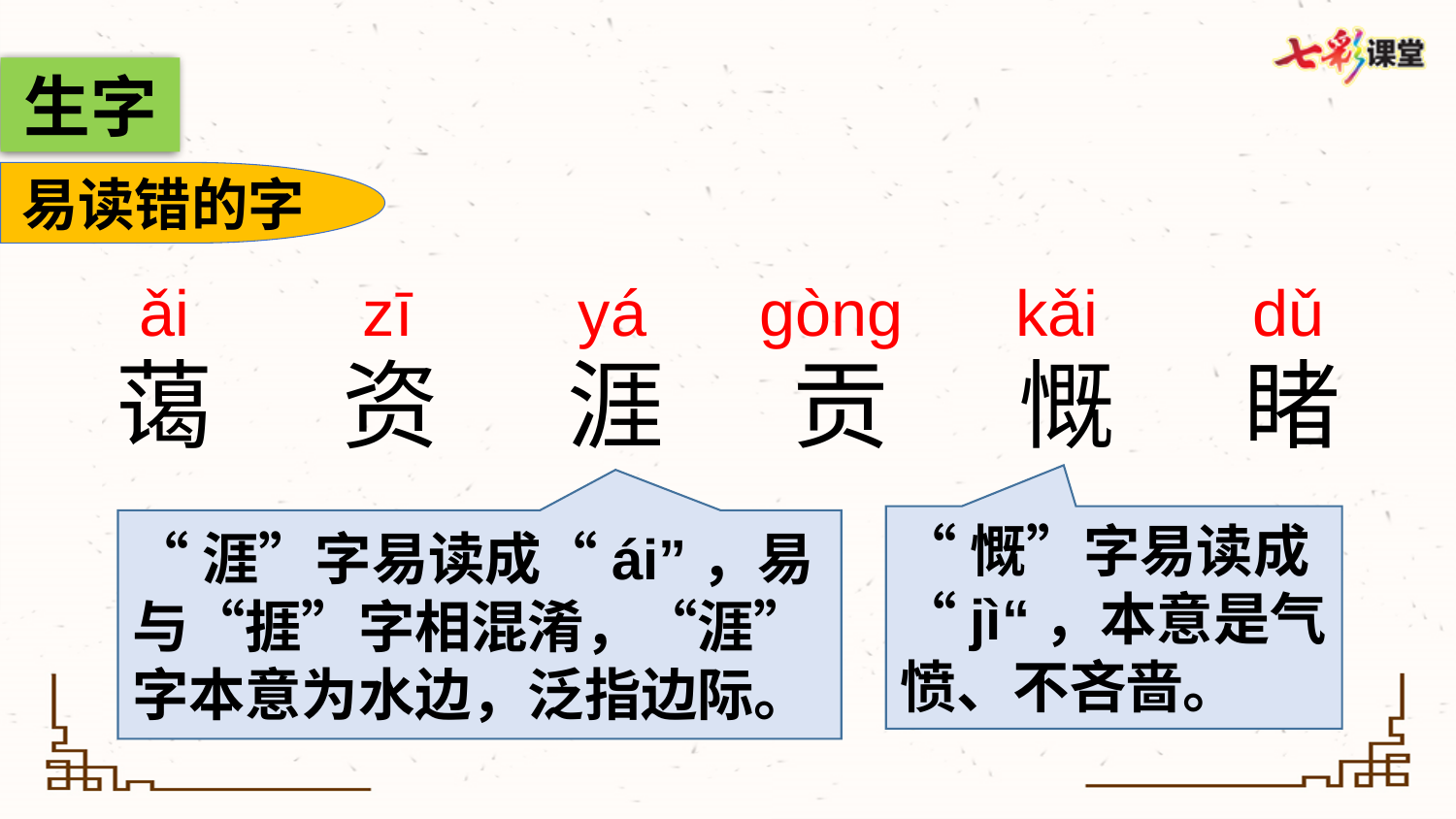

生字

易读错的字
ǎi
yá
gòng
kǎi
zī
dǔ
蔼
资
涯
贡
慨
睹
yíng
“慨”字易读成“jì“，本意是气愤、不吝啬。
莹
“涯”字易读成“ái”，易与“捱”字相混淆，“涯”字本意为水边，泛指边际。